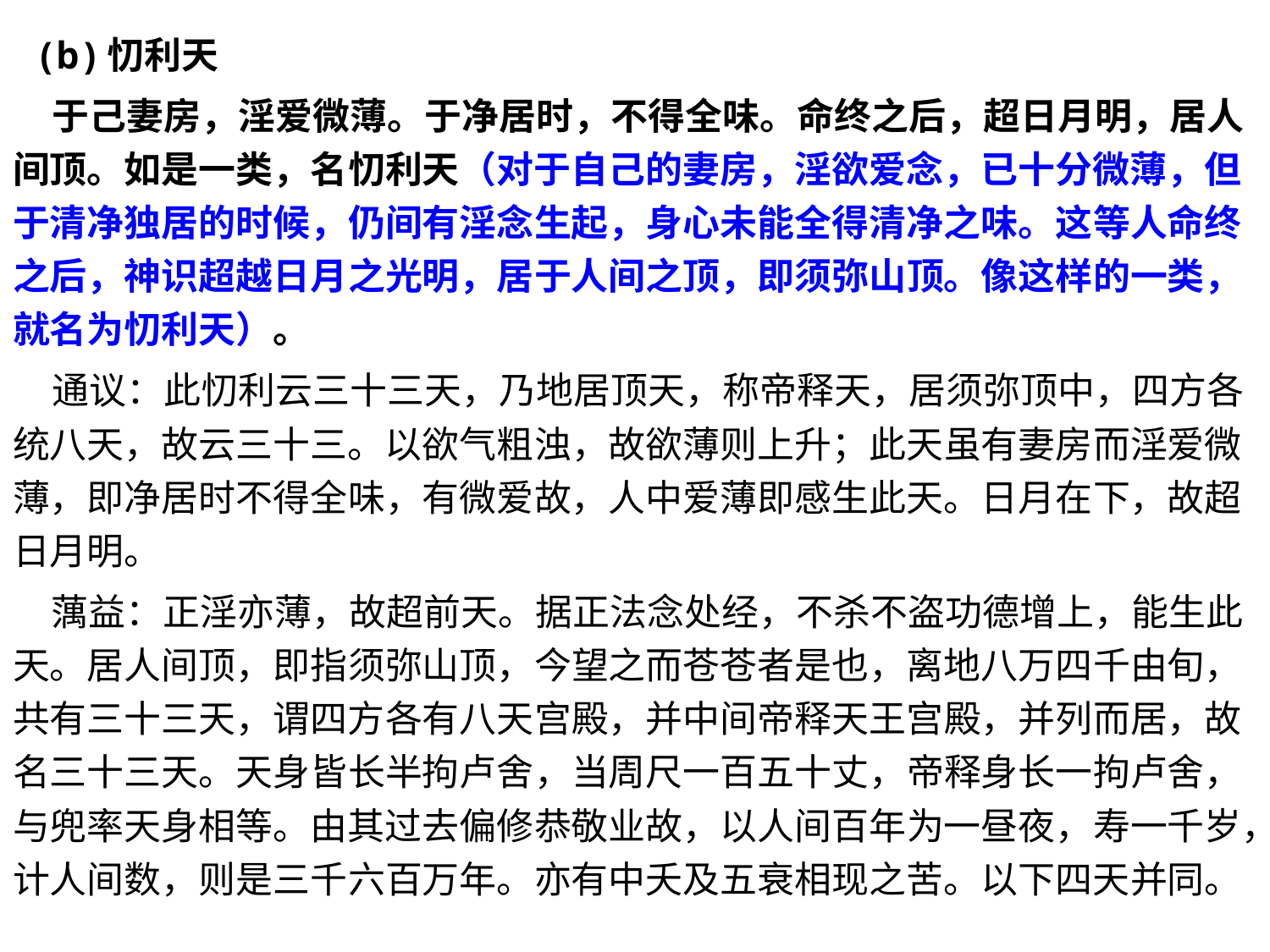

(b)忉利天
    于己妻房，淫爱微薄。于净居时，不得全味。命终之后，超日月明，居人间顶。如是一类，名忉利天（对于自己的妻房，淫欲爱念，已十分微薄，但于清净独居的时候，仍间有淫念生起，身心未能全得清净之味。这等人命终之后，神识超越日月之光明，居于人间之顶，即须弥山顶。像这样的一类，就名为忉利天）。
    通议：此忉利云三十三天，乃地居顶天，称帝释天，居须弥顶中，四方各统八天，故云三十三。以欲气粗浊，故欲薄则上升；此天虽有妻房而淫爱微薄，即净居时不得全味，有微爱故，人中爱薄即感生此天。日月在下，故超日月明。
    蕅益：正淫亦薄，故超前天。据正法念处经，不杀不盗功德增上，能生此天。居人间顶，即指须弥山顶，今望之而苍苍者是也，离地八万四千由旬，共有三十三天，谓四方各有八天宫殿，并中间帝释天王宫殿，并列而居，故名三十三天。天身皆长半拘卢舍，当周尺一百五十丈，帝释身长一拘卢舍，与兜率天身相等。由其过去偏修恭敬业故，以人间百年为一昼夜，寿一千岁，计人间数，则是三千六百万年。亦有中夭及五衰相现之苦。以下四天并同。